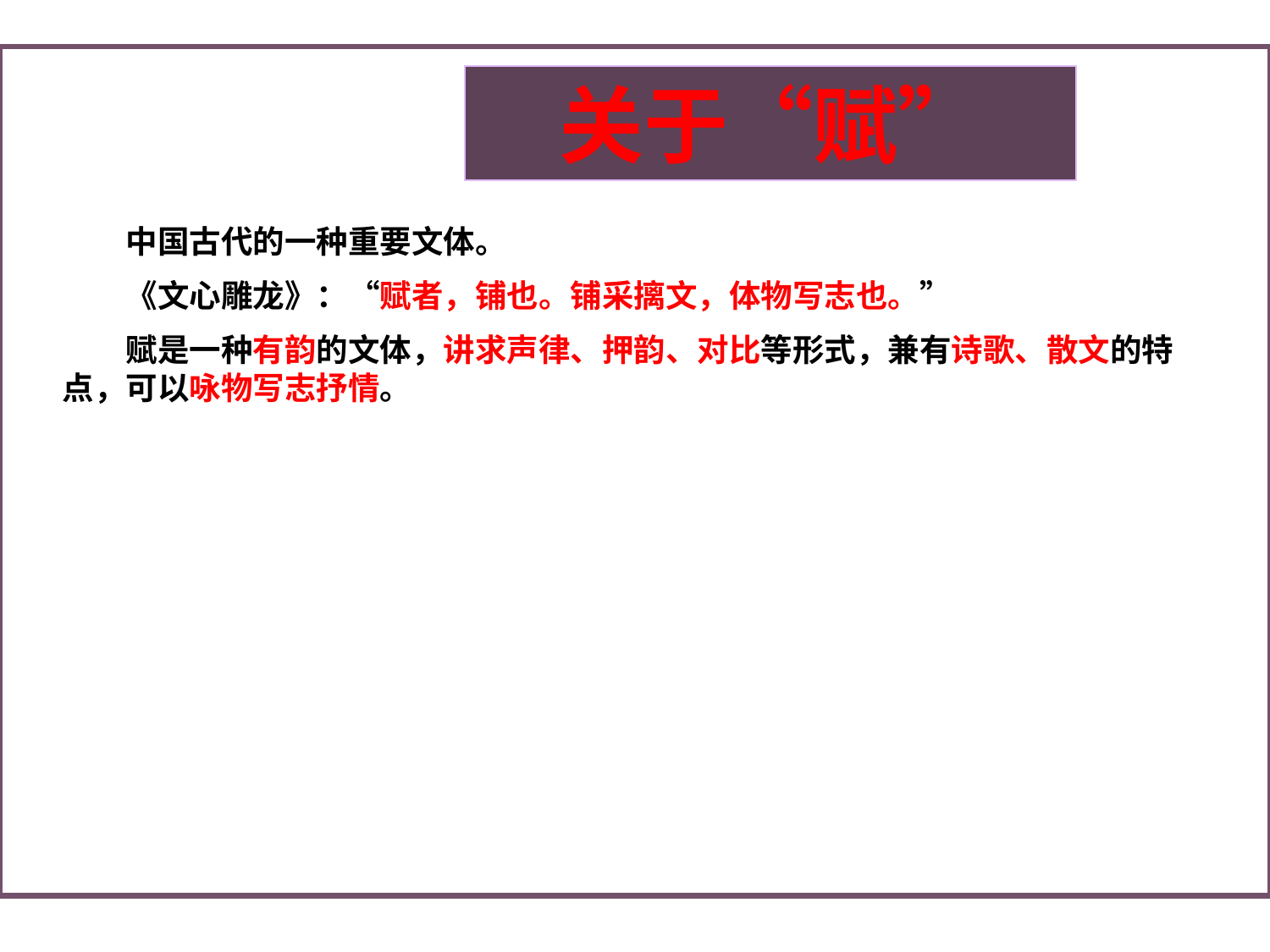

关于“赋”
　　中国古代的一种重要文体。
　　《文心雕龙》：“赋者，铺也。铺采摛文，体物写志也。”
　　赋是一种有韵的文体，讲求声律、押韵、对比等形式，兼有诗歌、散文的特点，可以咏物写志抒情。